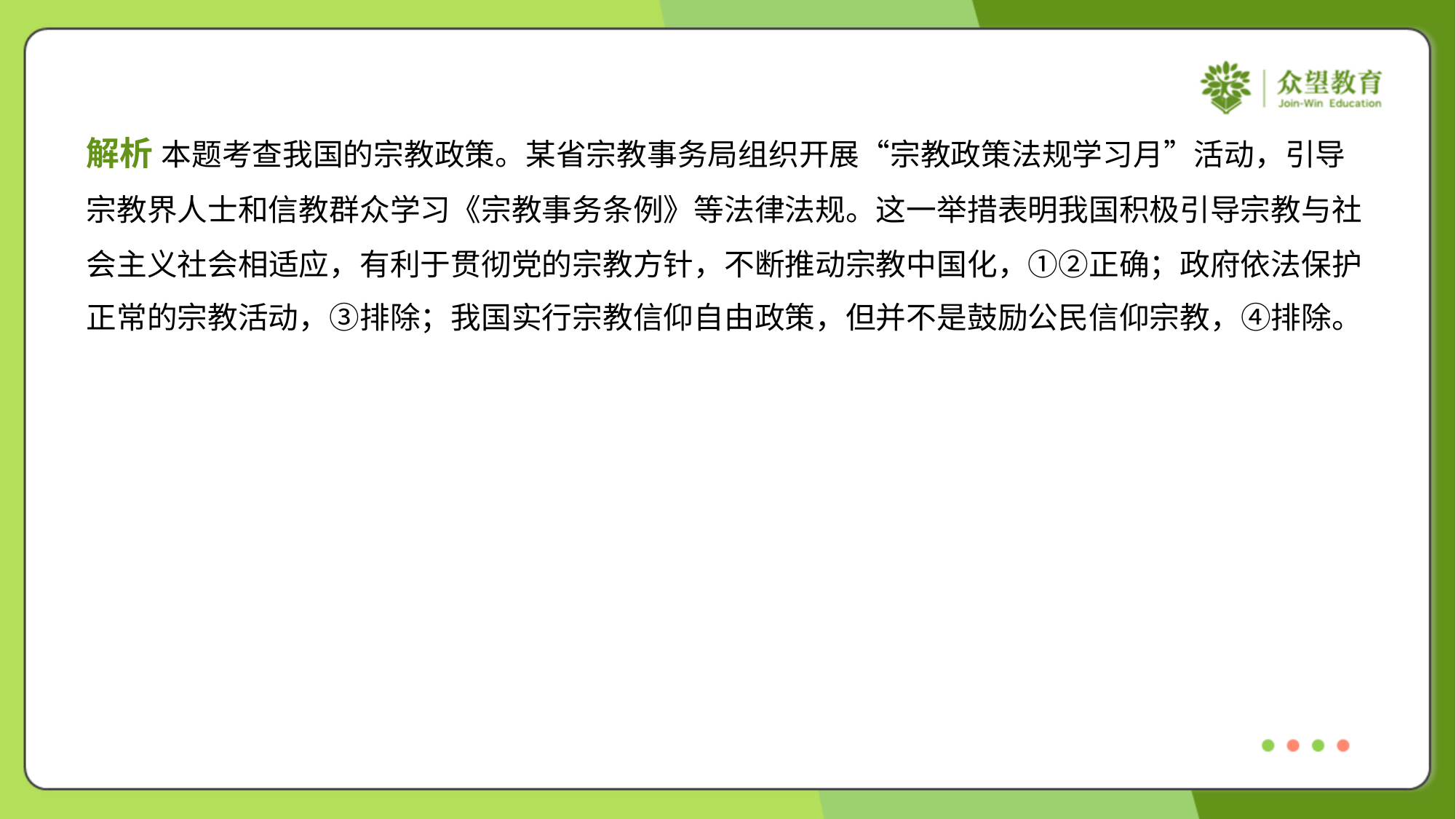

解析 本题考查我国的宗教政策。某省宗教事务局组织开展“宗教政策法规学习月”活动，引导
宗教界人士和信教群众学习《宗教事务条例》等法律法规。这一举措表明我国积极引导宗教与社
会主义社会相适应，有利于贯彻党的宗教方针，不断推动宗教中国化，①②正确；政府依法保护
正常的宗教活动，③排除；我国实行宗教信仰自由政策，但并不是鼓励公民信仰宗教，④排除。